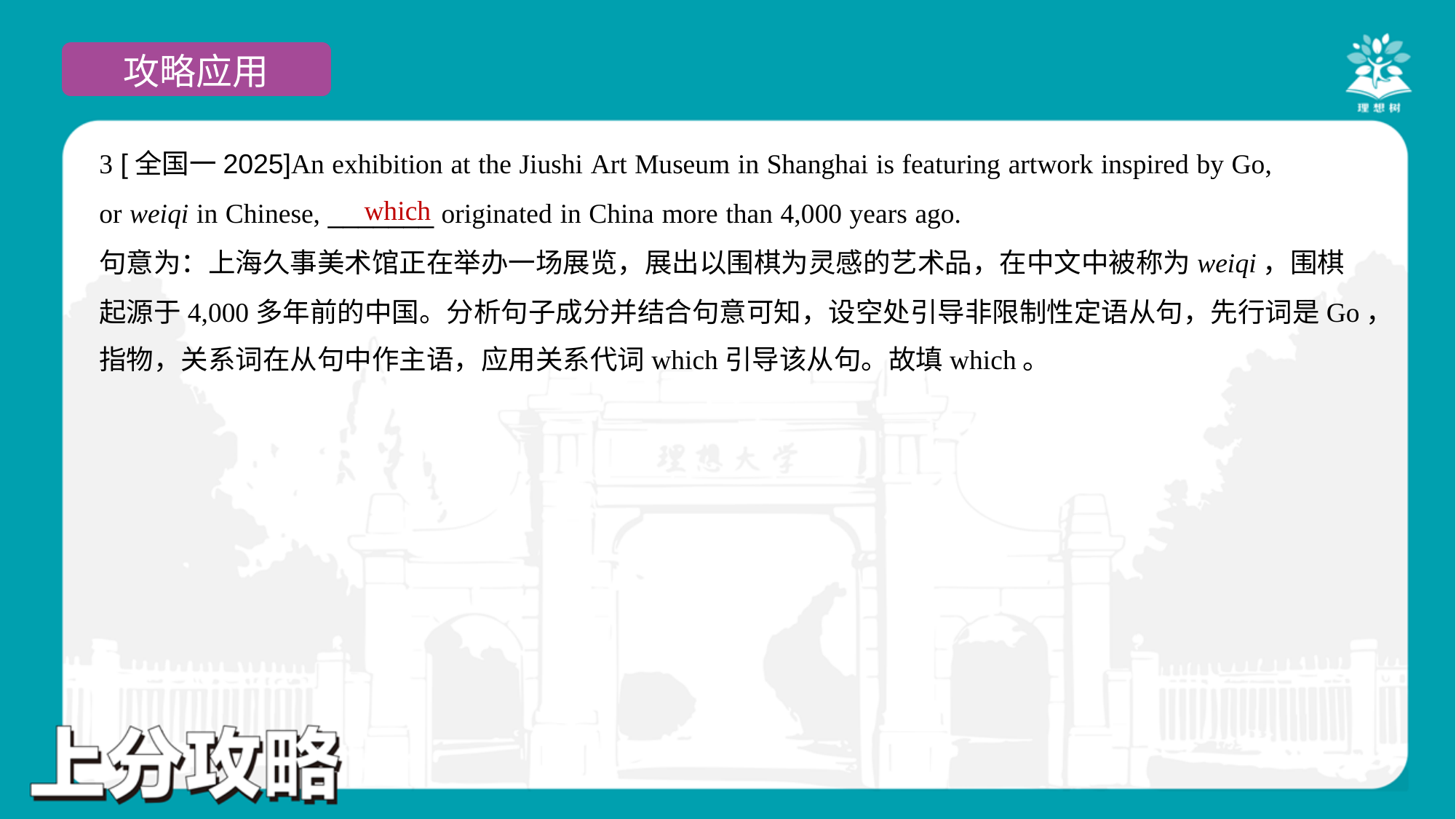

3 [全国一2025]An exhibition at the Jiushi Art Museum in Shanghai is featuring artwork inspired by Go,
or weiqi in Chinese, _______ originated in China more than 4,000 years ago.
which
句意为：上海久事美术馆正在举办一场展览，展出以围棋为灵感的艺术品，在中文中被称为weiqi，围棋
起源于4,000多年前的中国。分析句子成分并结合句意可知，设空处引导非限制性定语从句，先行词是Go，
指物，关系词在从句中作主语，应用关系代词which引导该从句。故填which。